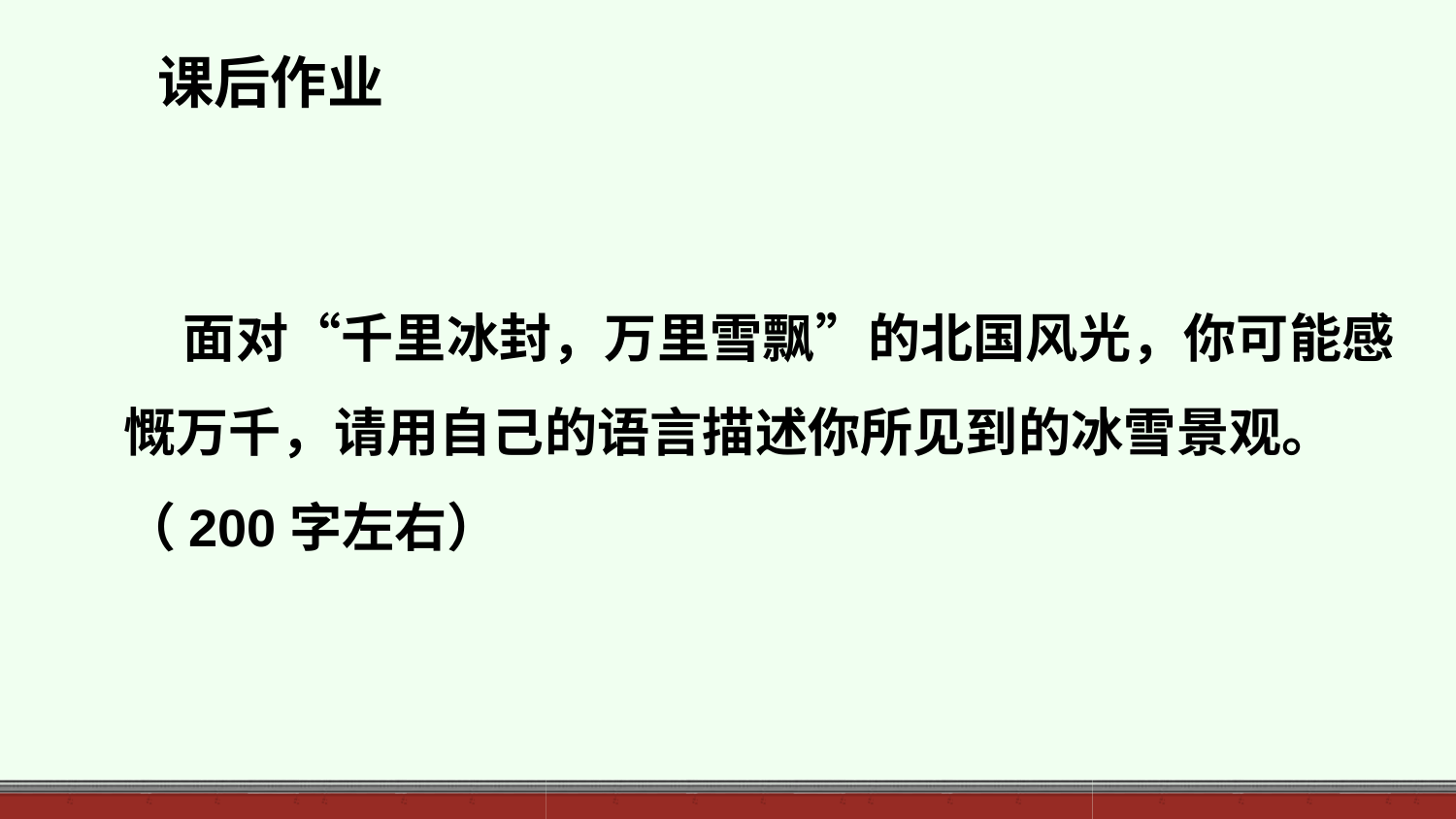

课后作业
    面对“千里冰封，万里雪飘”的北国风光，你可能感慨万千，请用自己的语言描述你所见到的冰雪景观。（200字左右）